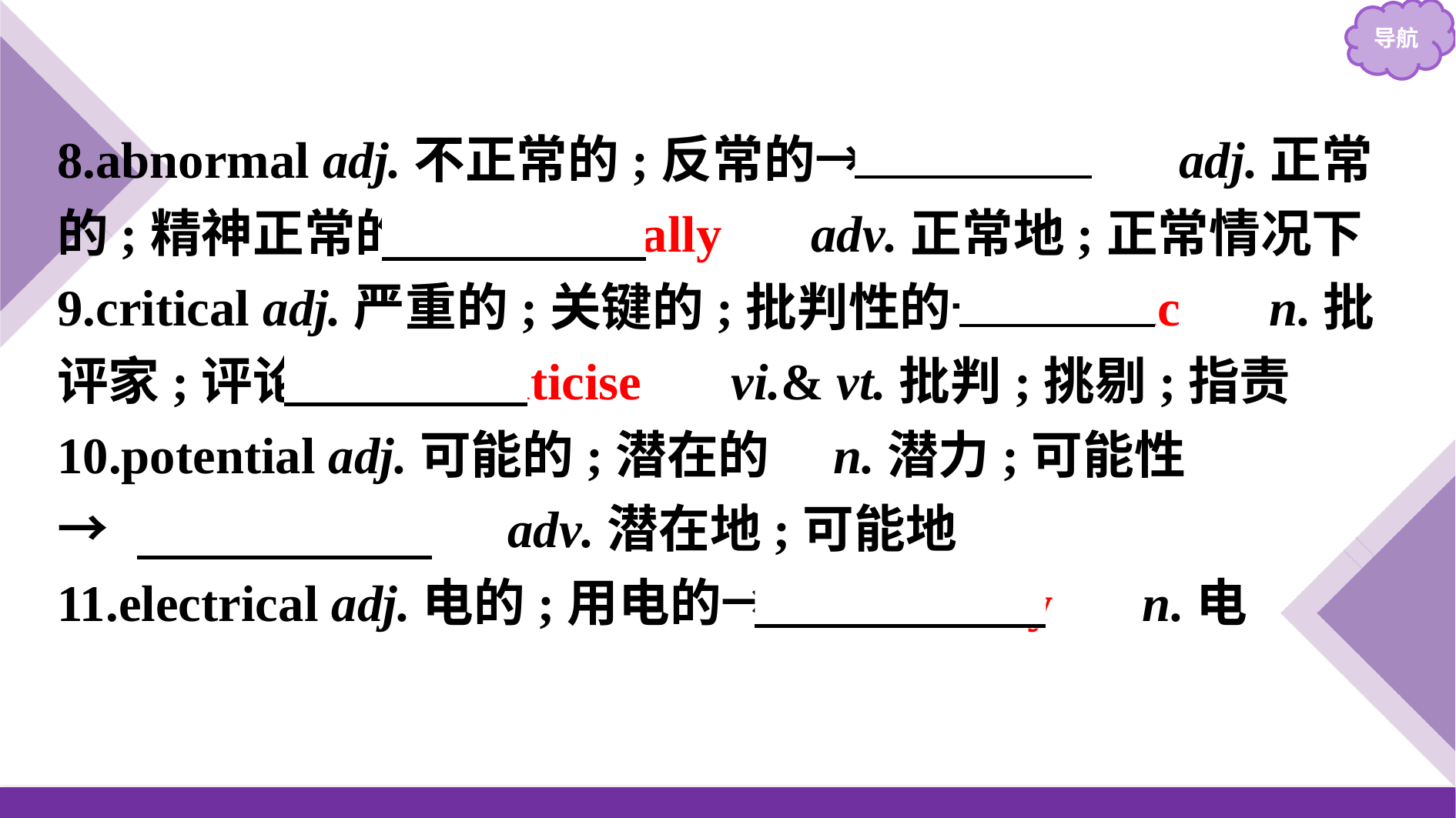

8.abnormal adj.不正常的;反常的→　normal　 adj.正常的;精神正常的→　normally　 adv.正常地;正常情况下
9.critical adj.严重的;关键的;批判性的→　critic　 n.批评家;评论员→　criticise　 vi.& vt.批判;挑剔;指责
10.potential adj.可能的;潜在的　n.潜力;可能性
→　potentially　 adv.潜在地;可能地
11.electrical adj.电的;用电的→　electricity　 n.电